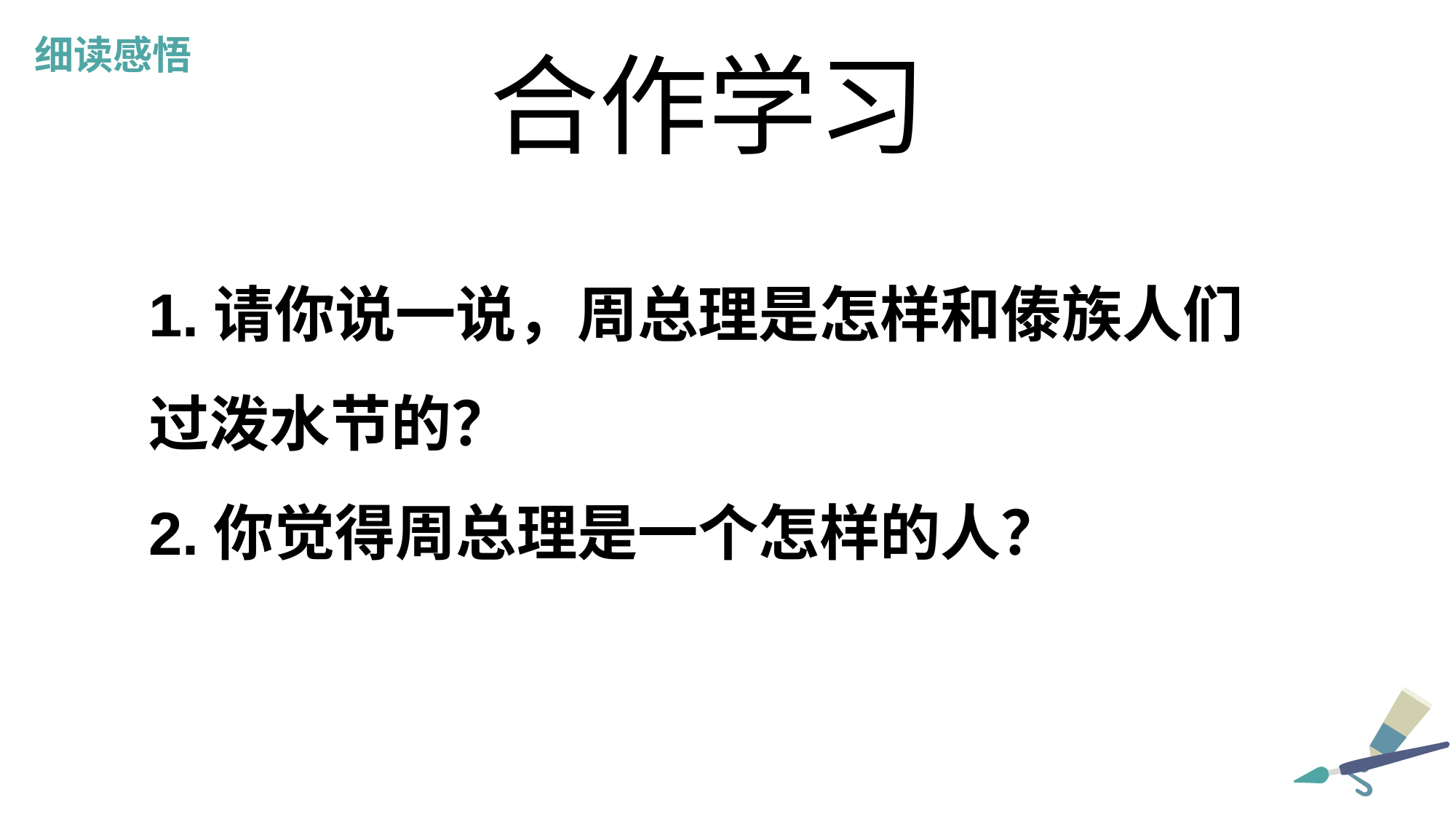

细读感悟
合作学习
1.请你说一说，周总理是怎样和傣族人们过泼水节的？
2.你觉得周总理是一个怎样的人？